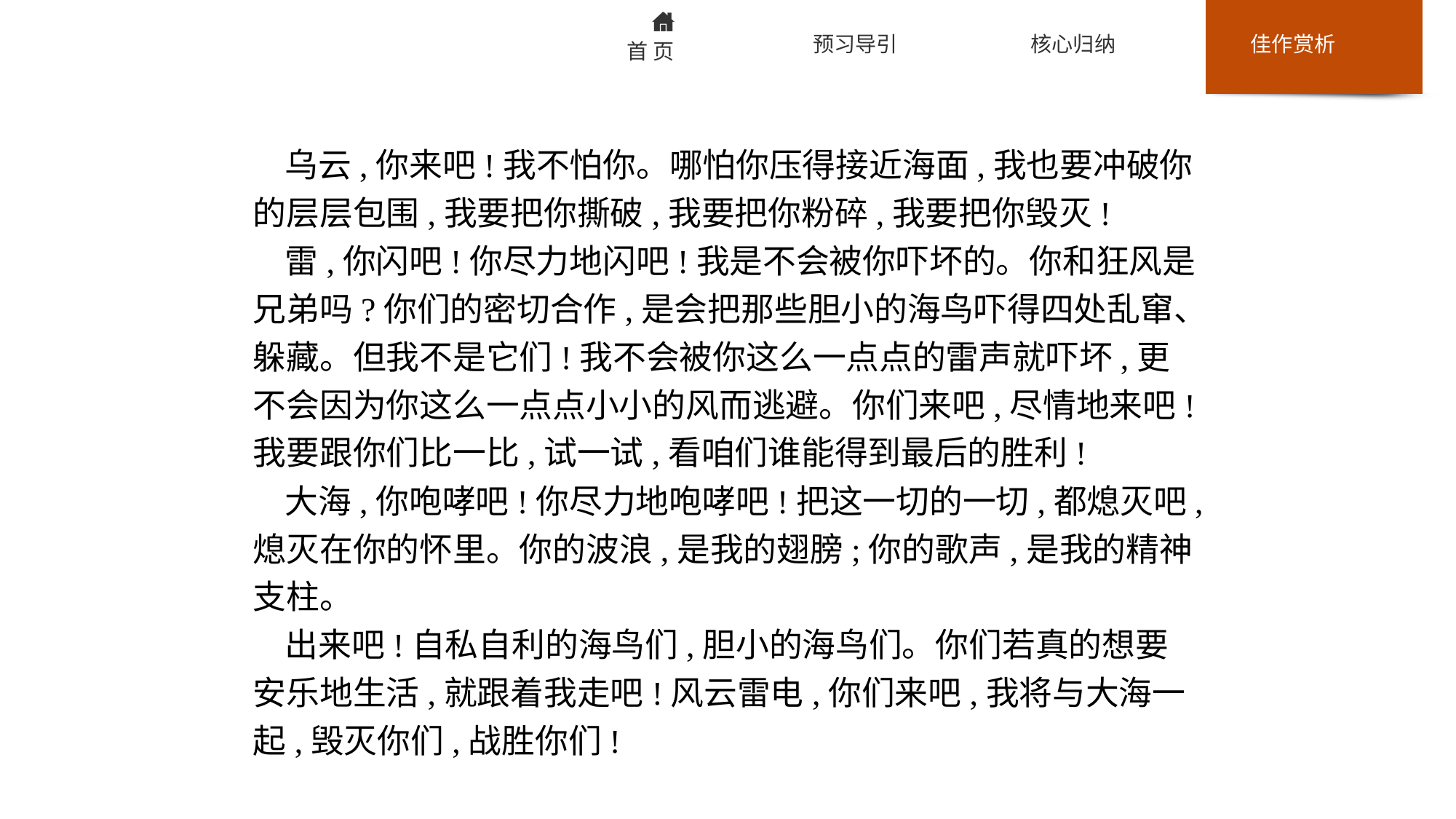

乌云,你来吧!我不怕你。哪怕你压得接近海面,我也要冲破你的层层包围,我要把你撕破,我要把你粉碎,我要把你毁灭!
雷,你闪吧!你尽力地闪吧!我是不会被你吓坏的。你和狂风是兄弟吗?你们的密切合作,是会把那些胆小的海鸟吓得四处乱窜、躲藏。但我不是它们!我不会被你这么一点点的雷声就吓坏,更不会因为你这么一点点小小的风而逃避。你们来吧,尽情地来吧!我要跟你们比一比,试一试,看咱们谁能得到最后的胜利!
大海,你咆哮吧!你尽力地咆哮吧!把这一切的一切,都熄灭吧,熄灭在你的怀里。你的波浪,是我的翅膀;你的歌声,是我的精神支柱。
出来吧!自私自利的海鸟们,胆小的海鸟们。你们若真的想要安乐地生活,就跟着我走吧!风云雷电,你们来吧,我将与大海一起,毁灭你们,战胜你们!